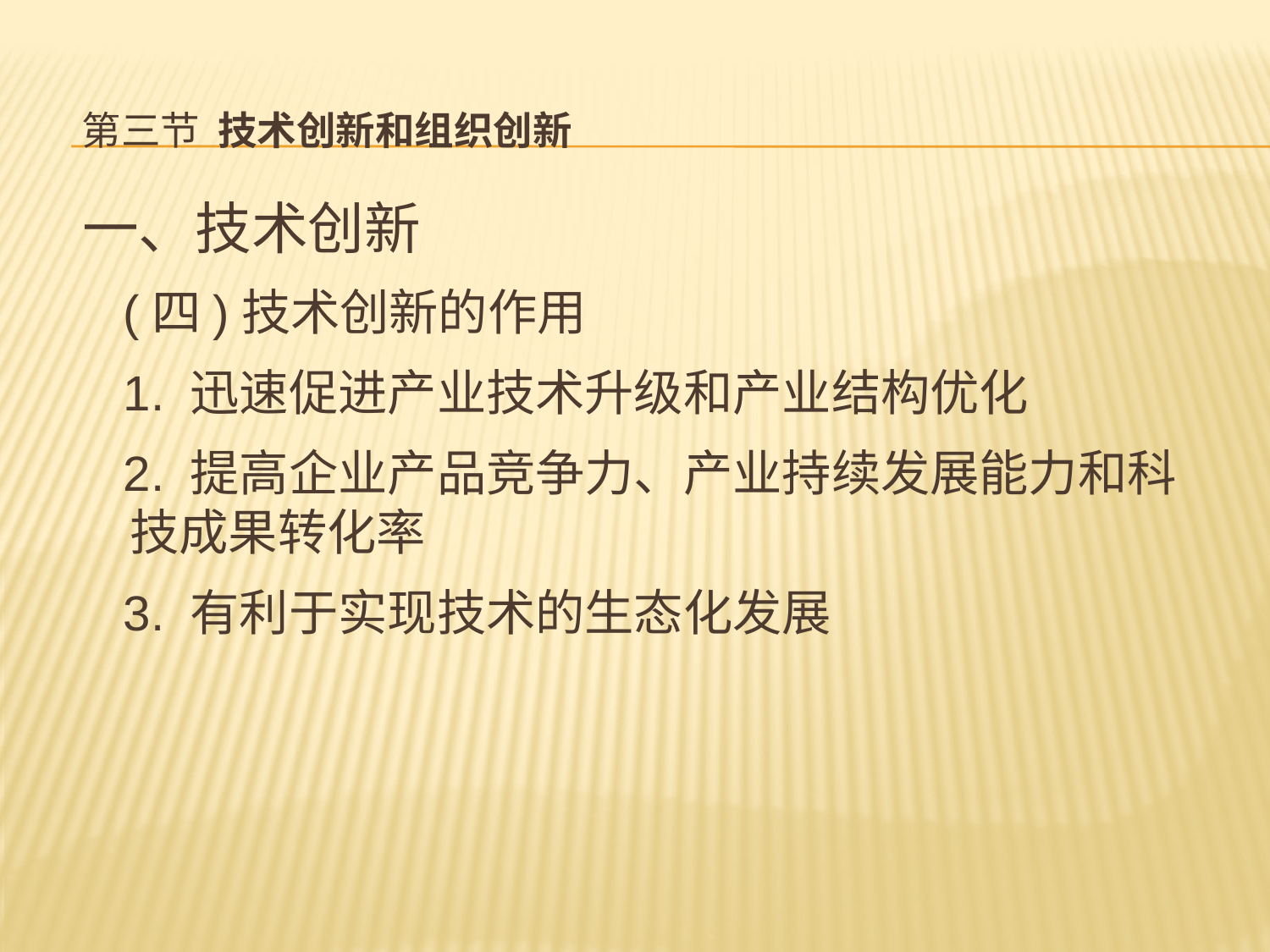

# 第三节  技术创新和组织创新
一、技术创新
   (四)技术创新的作用
   1. 迅速促进产业技术升级和产业结构优化
   2. 提高企业产品竞争力、产业持续发展能力和科技成果转化率
   3. 有利于实现技术的生态化发展